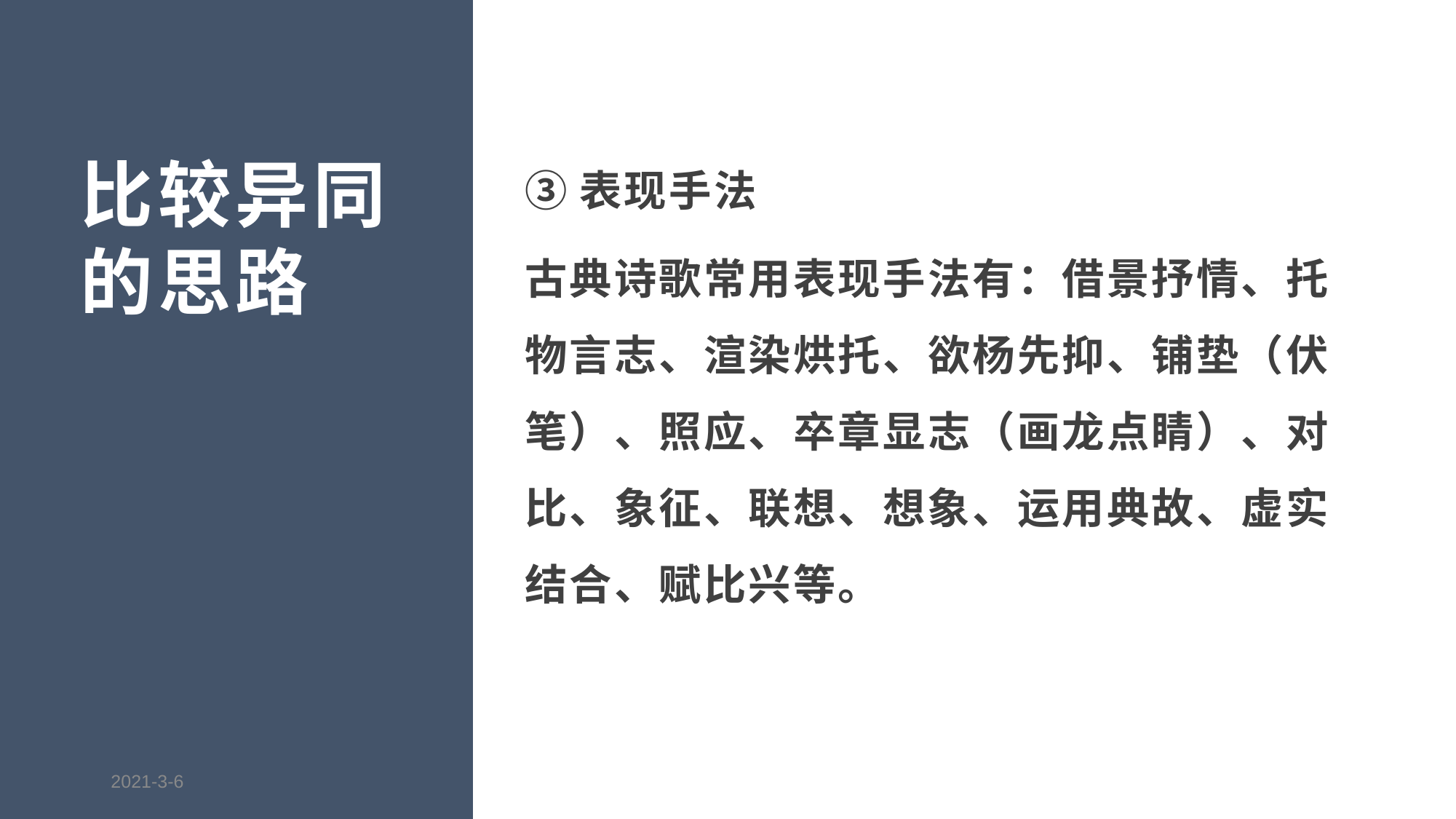

③表现手法
古典诗歌常用表现手法有：借景抒情、托物言志、渲染烘托、欲杨先抑、铺垫（伏笔）、照应、卒章显志（画龙点睛）、对比、象征、联想、想象、运用典故、虚实结合、赋比兴等。
比较异同的思路
2021-3-6